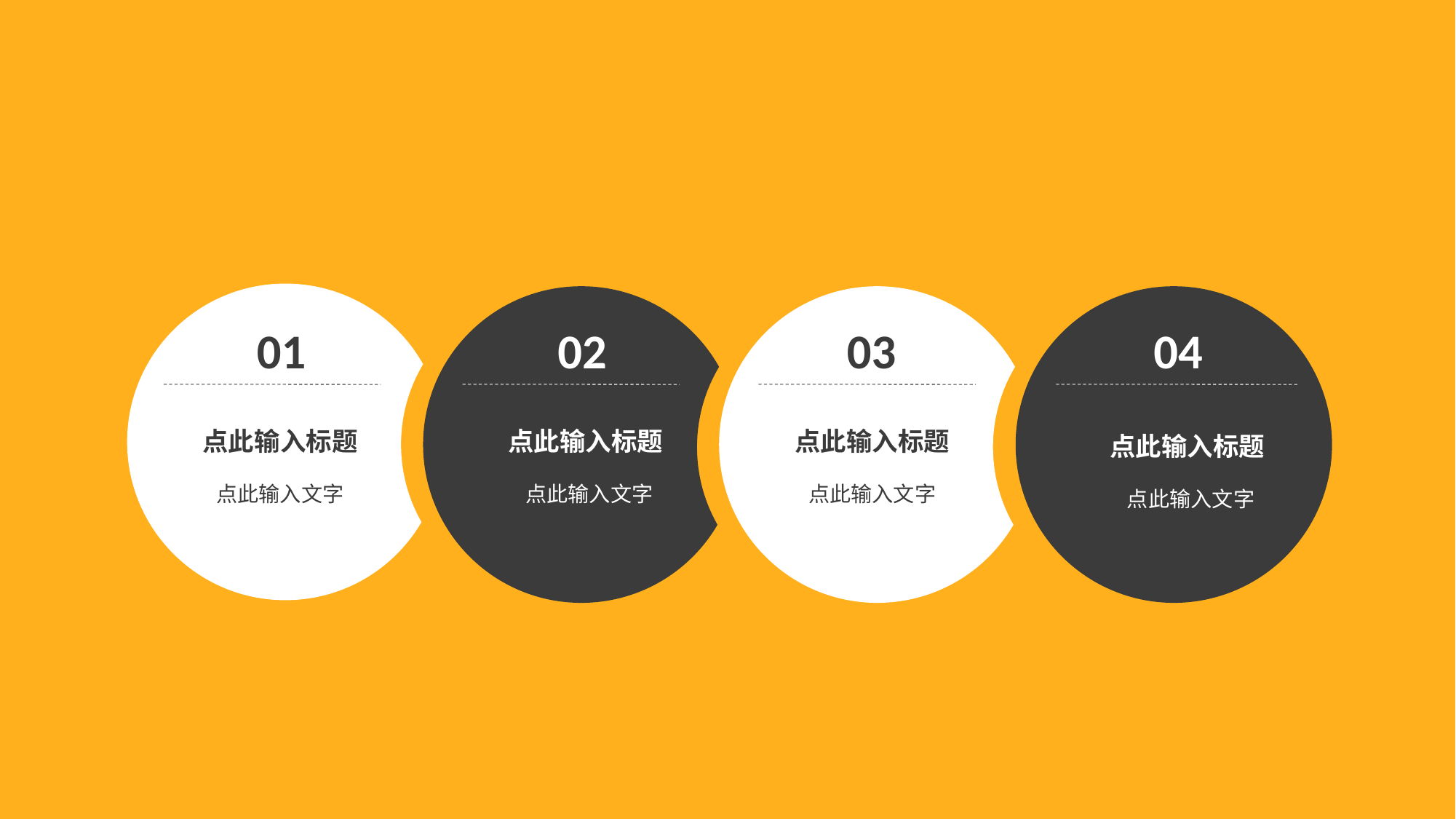

01
02
03
04

点此输入标题
点此输入标题
点此输入标题
点此输入标题
点此输入文字
点此输入文字
点此输入文字
点此输入文字